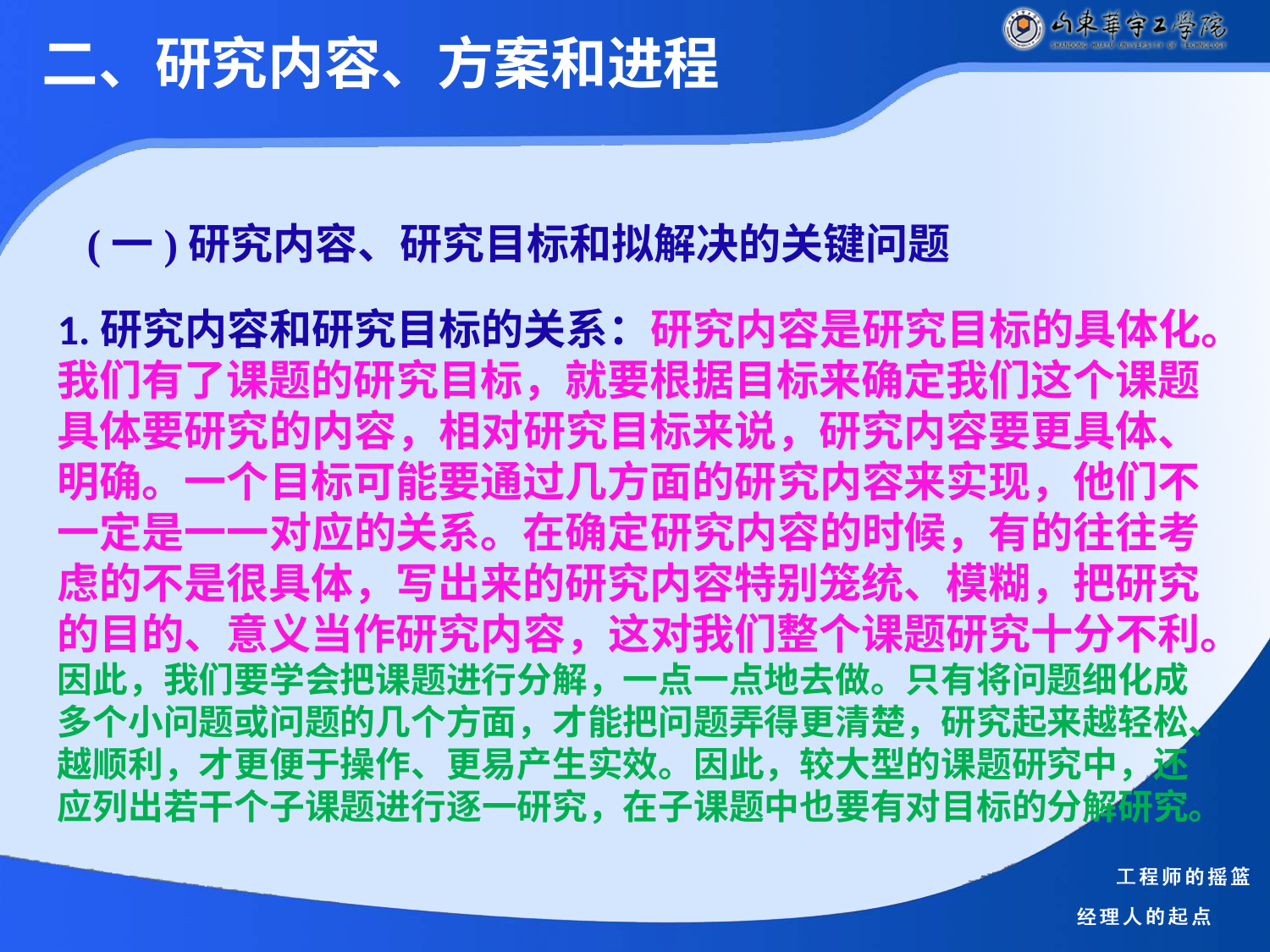

二、研究内容、方案和进程

(一)研究内容、研究目标和拟解决的关键问题

1.研究内容和研究目标的关系：研究内容是研究目标的具体化。我们有了课题的研究目标，就要根据目标来确定我们这个课题具体要研究的内容，相对研究目标来说，研究内容要更具体、明确。一个目标可能要通过几方面的研究内容来实现，他们不一定是一一对应的关系。在确定研究内容的时候，有的往往考虑的不是很具体，写出来的研究内容特别笼统、模糊，把研究的目的、意义当作研究内容，这对我们整个课题研究十分不利。
因此，我们要学会把课题进行分解，一点一点地去做。只有将问题细化成多个小问题或问题的几个方面，才能把问题弄得更清楚，研究起来越轻松、越顺利，才更便于操作、更易产生实效。因此，较大型的课题研究中，还应列出若干个子课题进行逐一研究，在子课题中也要有对目标的分解研究。